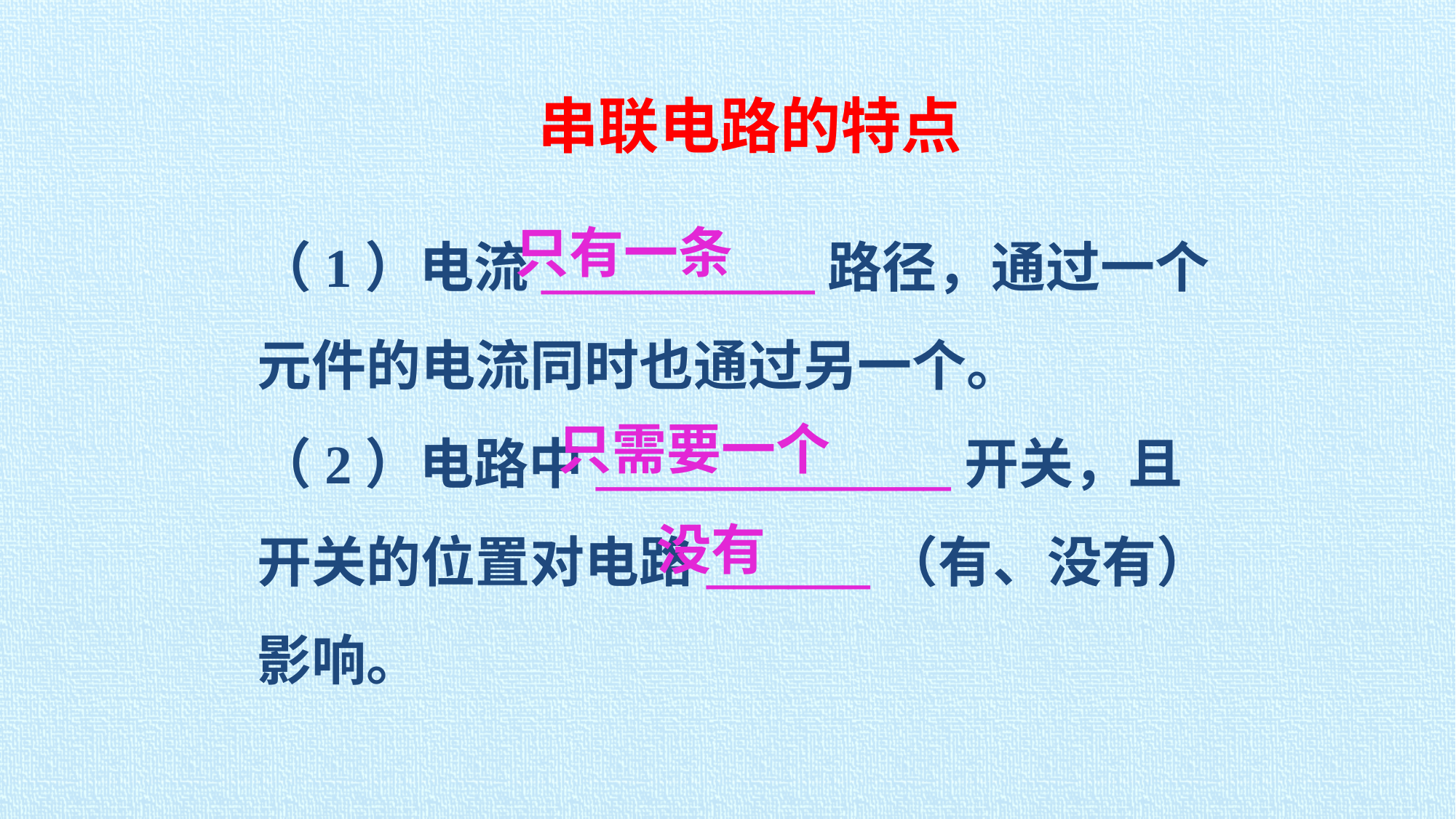

串联电路的特点
（1）电流__________路径，通过一个元件的电流同时也通过另一个。
（2）电路中_____________开关，且开关的位置对电路______（有、没有）影响。
只有一条
只需要一个
没有